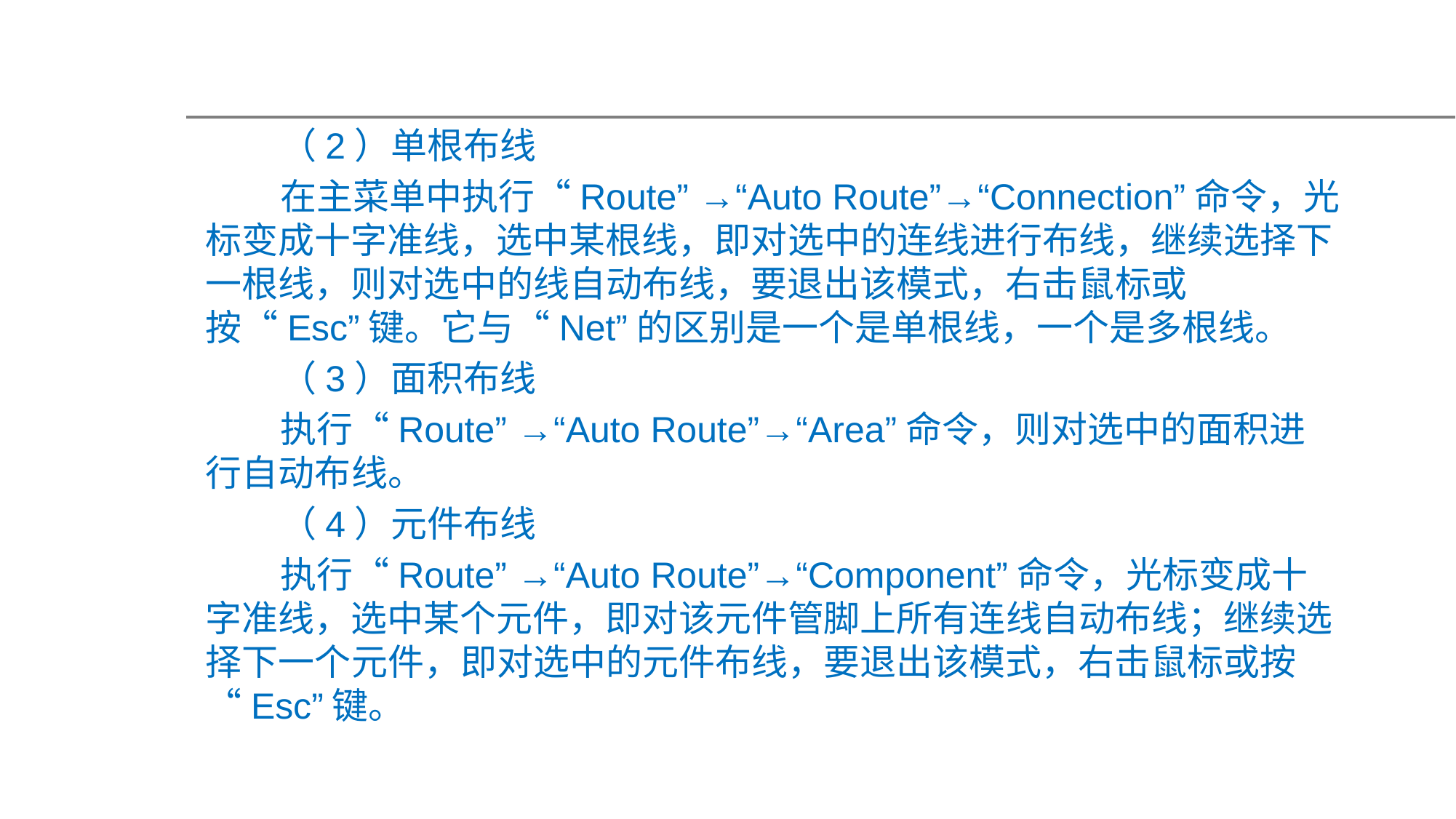

（2）单根布线
在主菜单中执行“Route” →“Auto Route”→“Connection”命令，光标变成十字准线，选中某根线，即对选中的连线进行布线，继续选择下一根线，则对选中的线自动布线，要退出该模式，右击鼠标或按“Esc”键。它与“Net”的区别是一个是单根线，一个是多根线。
（3）面积布线
执行“Route” →“Auto Route”→“Area”命令，则对选中的面积进行自动布线。
（4）元件布线
执行“Route” →“Auto Route”→“Component”命令，光标变成十字准线，选中某个元件，即对该元件管脚上所有连线自动布线；继续选择下一个元件，即对选中的元件布线，要退出该模式，右击鼠标或按“Esc”键。